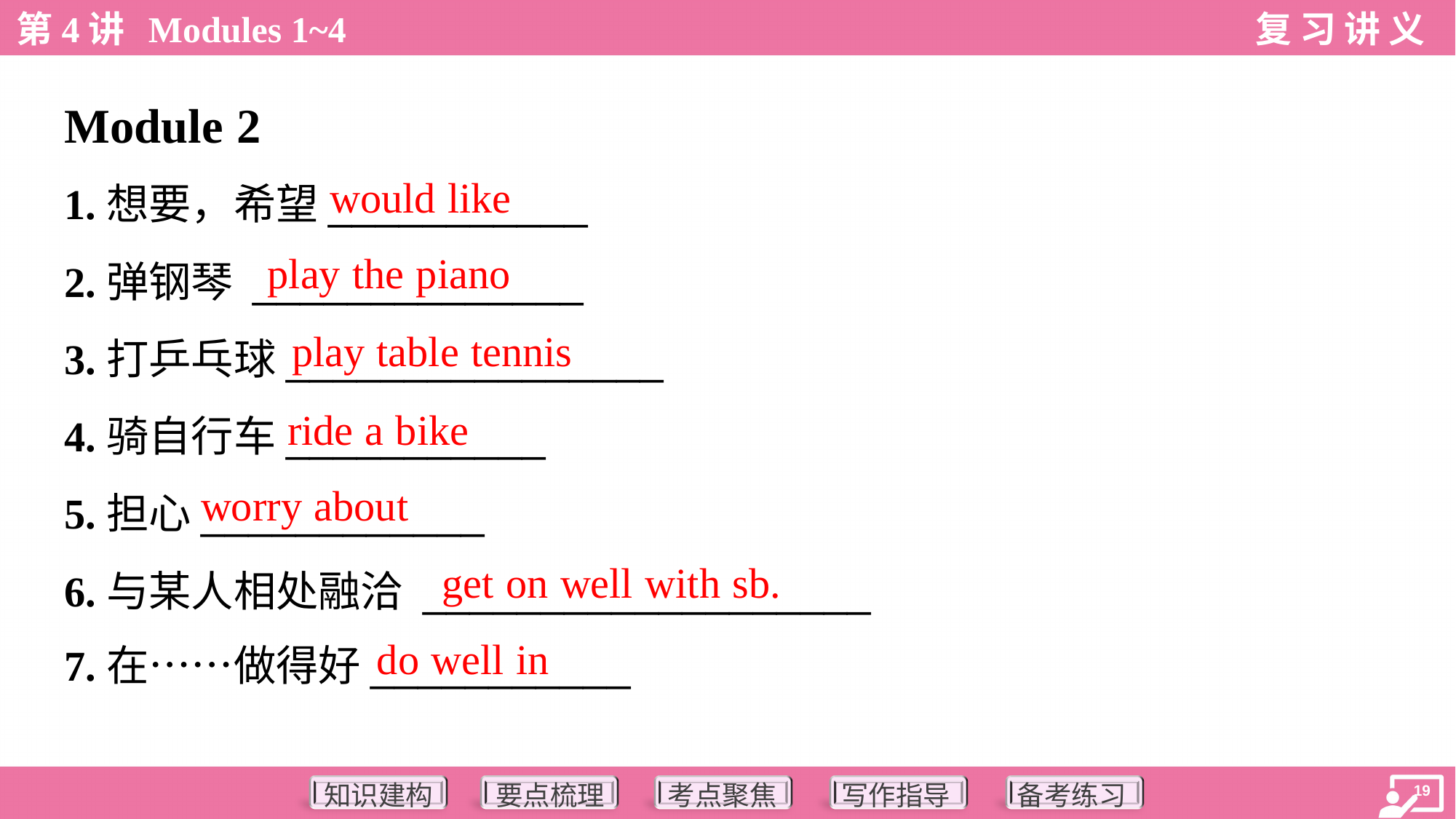

Module 2
would like
1.想要，希望___________
2.弹钢琴 ______________
3.打乒乓球________________
4.骑自行车___________
5.担心____________
6.与某人相处融洽 ___________________
7.在……做得好___________
play the piano
play table tennis
ride a bike
worry about
get on well with sb.
do well in